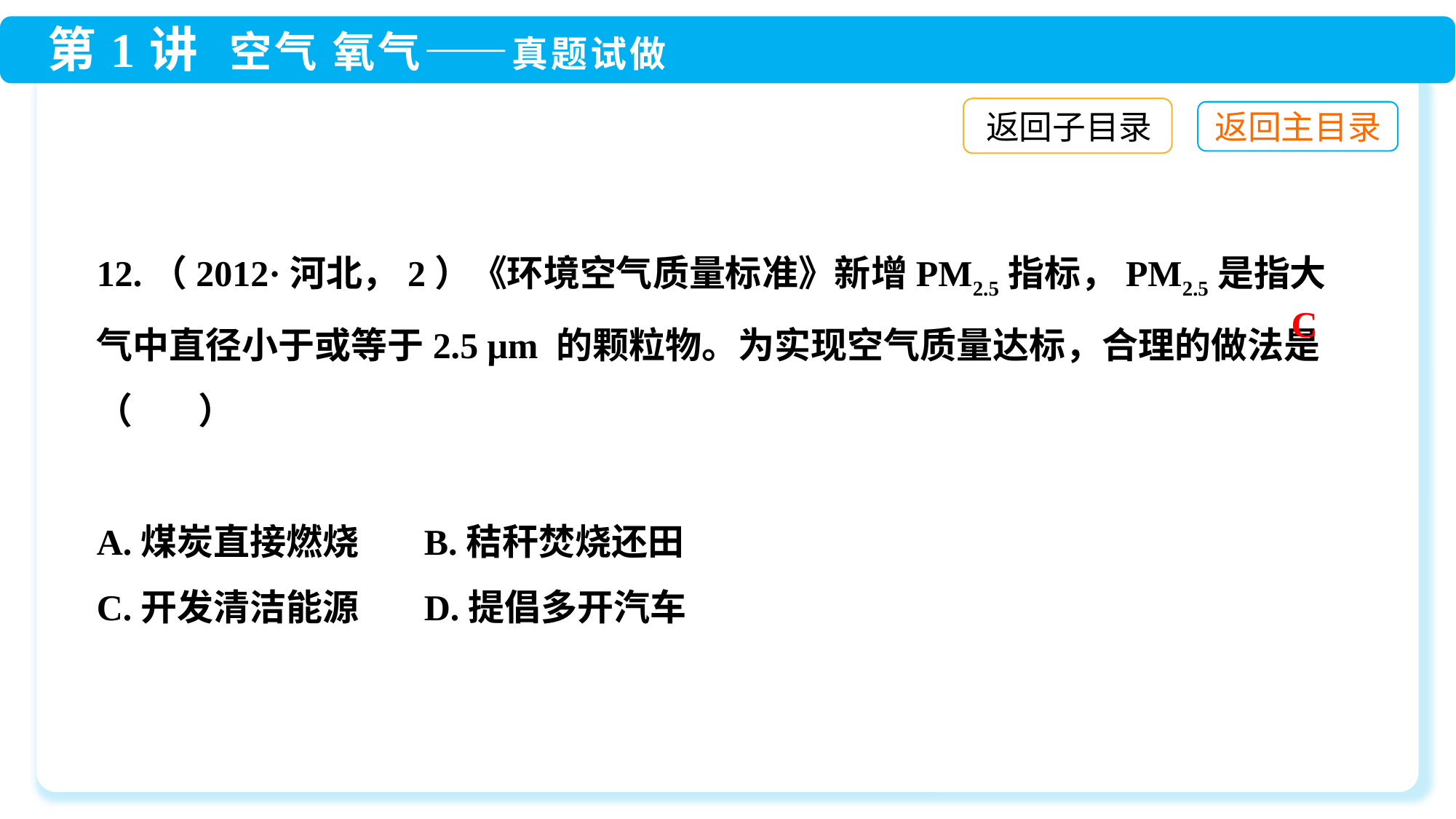

返回子目录

12.（2012·河北，2）《环境空气质量标准》新增PM2.5指标，PM2.5是指大气中直径小于或等于2.5 μm 的颗粒物。为实现空气质量达标，合理的做法是（        ）

A.煤炭直接燃烧	B.秸秆焚烧还田
C.开发清洁能源	D.提倡多开汽车
C